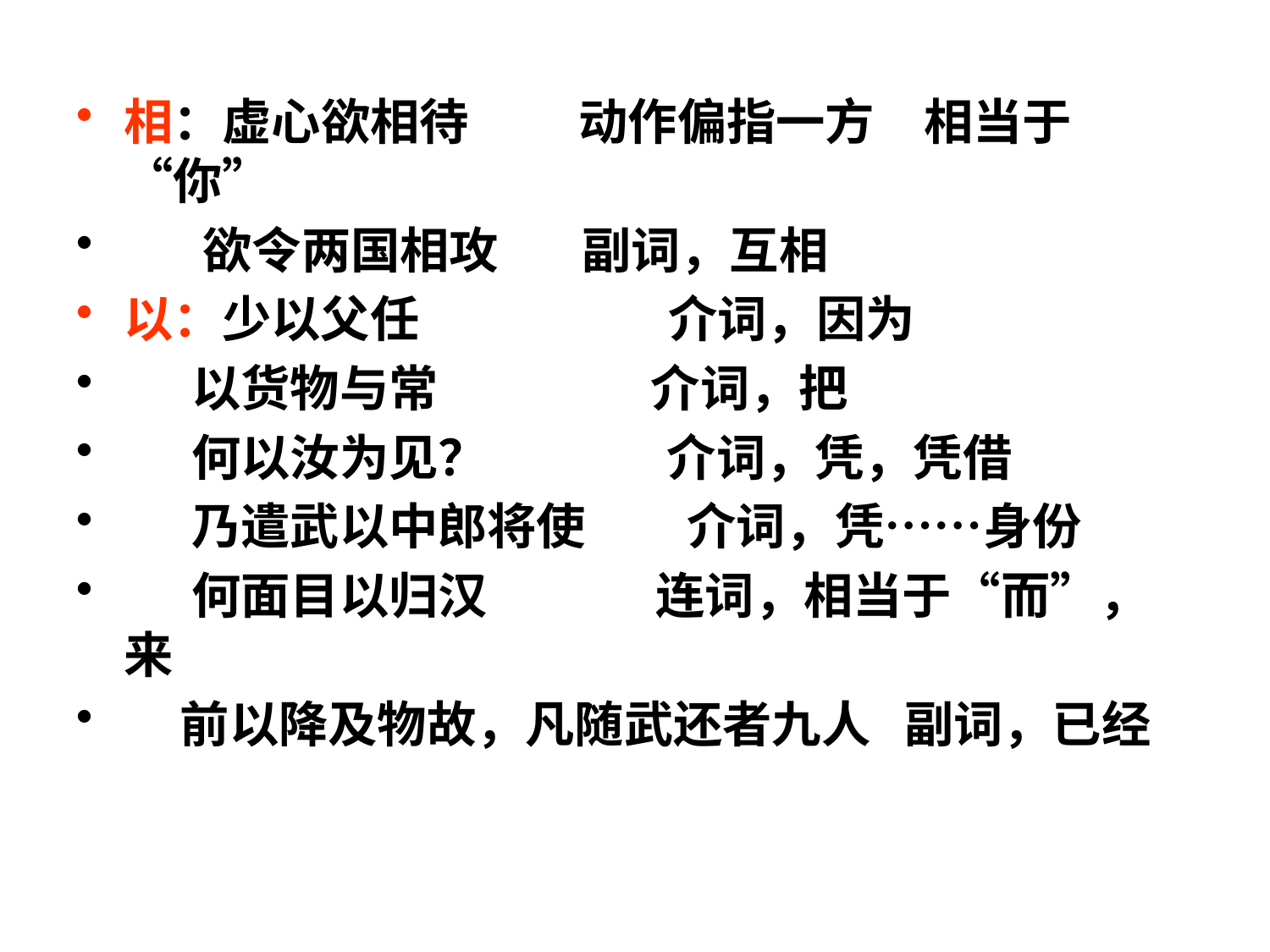

相：虚心欲相待　　 动作偏指一方　相当于“你”
      欲令两国相攻　   副词，互相
以：少以父任　　　         介词，因为
     以货物与常                   介词，把
     何以汝为见？                介词，凭，凭借
     乃遣武以中郎将使         介词，凭……身份
     何面目以归汉               连词，相当于“而”，来
    前以降及物故，凡随武还者九人   副词，已经